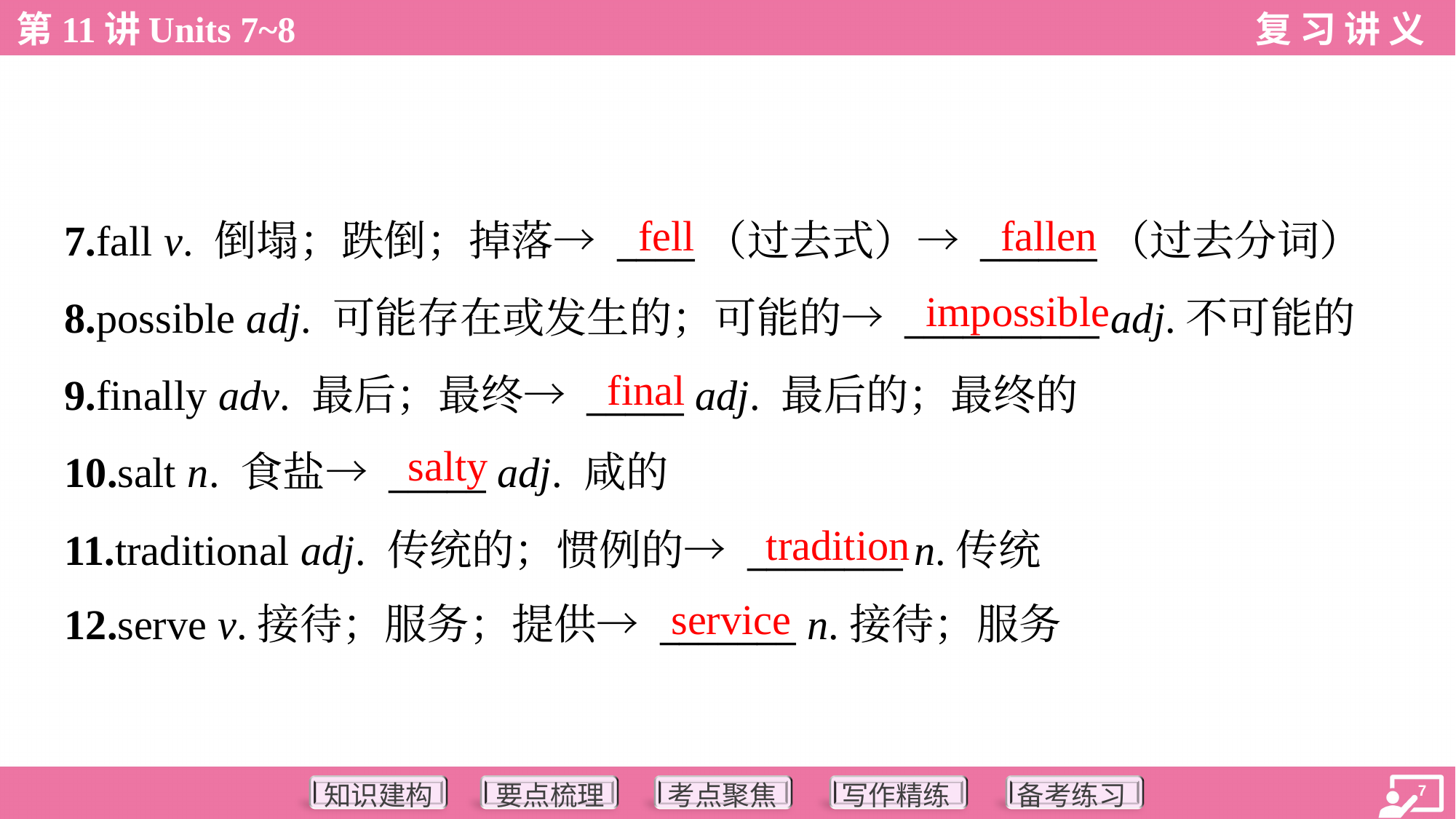

fell
fallen
7.fall v. 倒塌；跌倒；掉落→ ____（过去式）→ ______（过去分词）
8.possible adj. 可能存在或发生的；可能的→ __________ adj.不可能的
9.finally adv. 最后；最终→ _____ adj. 最后的；最终的
10.salt n. 食盐→ _____ adj. 咸的
11.traditional adj. 传统的；惯例的→ ________ n.传统
12.serve v.接待；服务；提供→ _______ n.接待；服务
impossible
final
salty
tradition
service